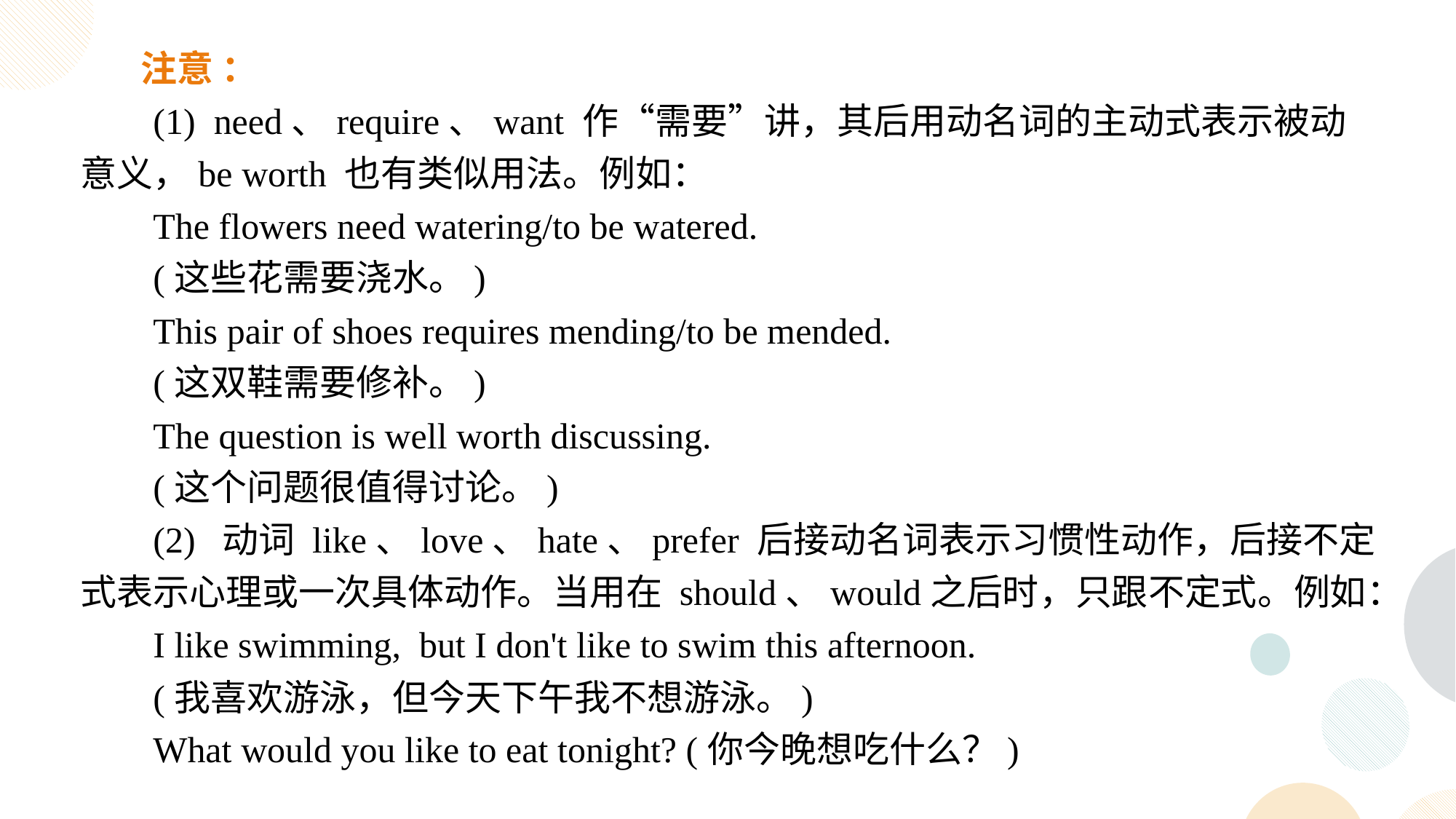

注意 ：
(1)  need、require、want 作“需要”讲，其后用动名词的主动式表示被动意义，be worth 也有类似用法。例如：
The flowers need watering/to be watered.
(这些花需要浇水。)
This pair of shoes requires mending/to be mended.
(这双鞋需要修补。)
The question is well worth discussing.
(这个问题很值得讨论。)
(2)  动词 like、love、hate、prefer 后接动名词表示习惯性动作，后接不定式表示心理或一次具体动作。当用在 should、would之后时，只跟不定式。例如：
I like swimming,  but I don't like to swim this afternoon.
(我喜欢游泳，但今天下午我不想游泳。)
What would you like to eat tonight? (你今晚想吃什么？)